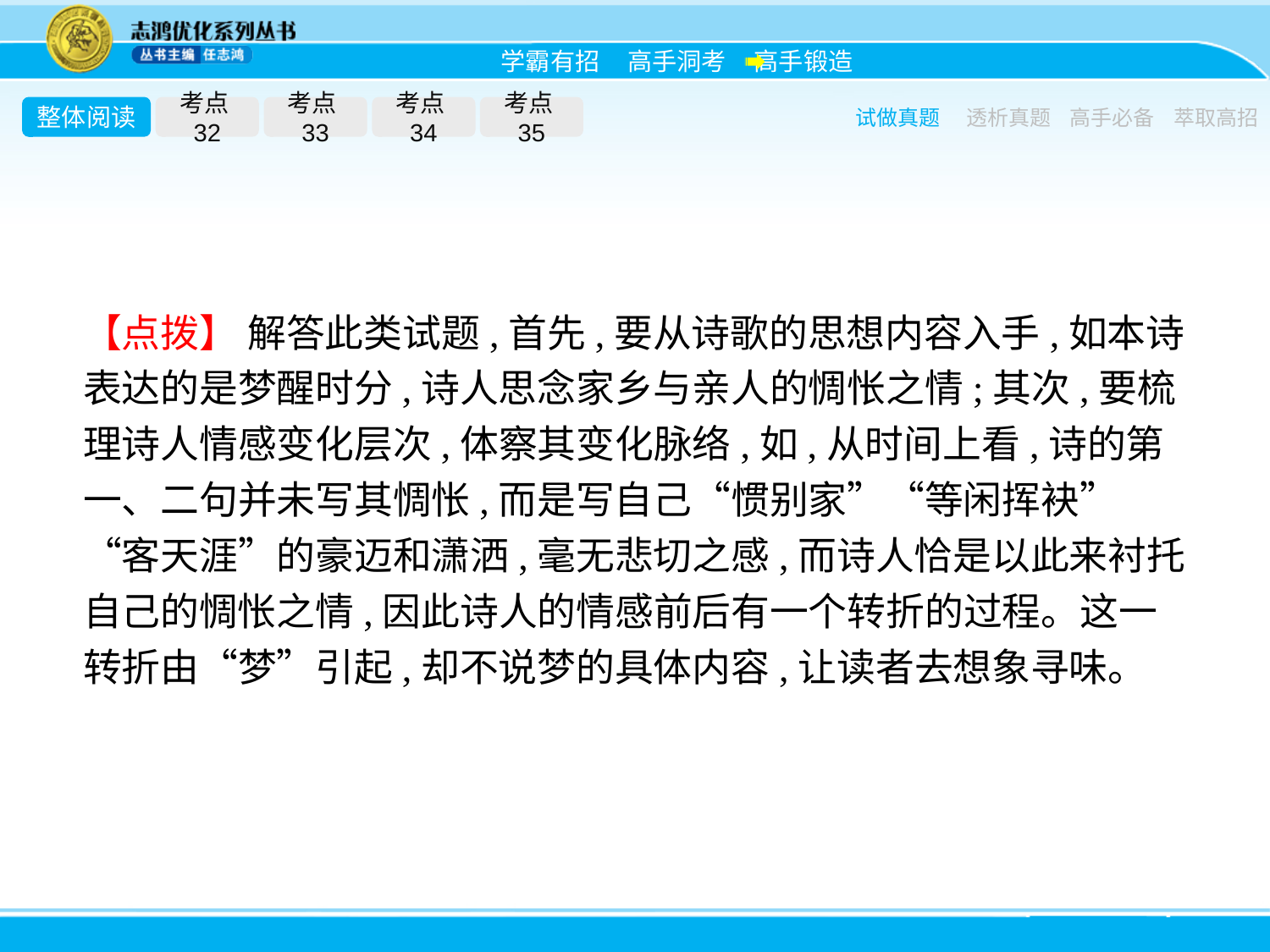

整体阅读
考点32
考点33
考点34
考点35
试做真题
透析真题
高手必备
萃取高招
【点拨】 解答此类试题,首先,要从诗歌的思想内容入手,如本诗表达的是梦醒时分,诗人思念家乡与亲人的惆怅之情;其次,要梳理诗人情感变化层次,体察其变化脉络,如,从时间上看,诗的第一、二句并未写其惆怅,而是写自己“惯别家”“等闲挥袂”“客天涯”的豪迈和潇洒,毫无悲切之感,而诗人恰是以此来衬托自己的惆怅之情,因此诗人的情感前后有一个转折的过程。这一转折由“梦”引起,却不说梦的具体内容,让读者去想象寻味。